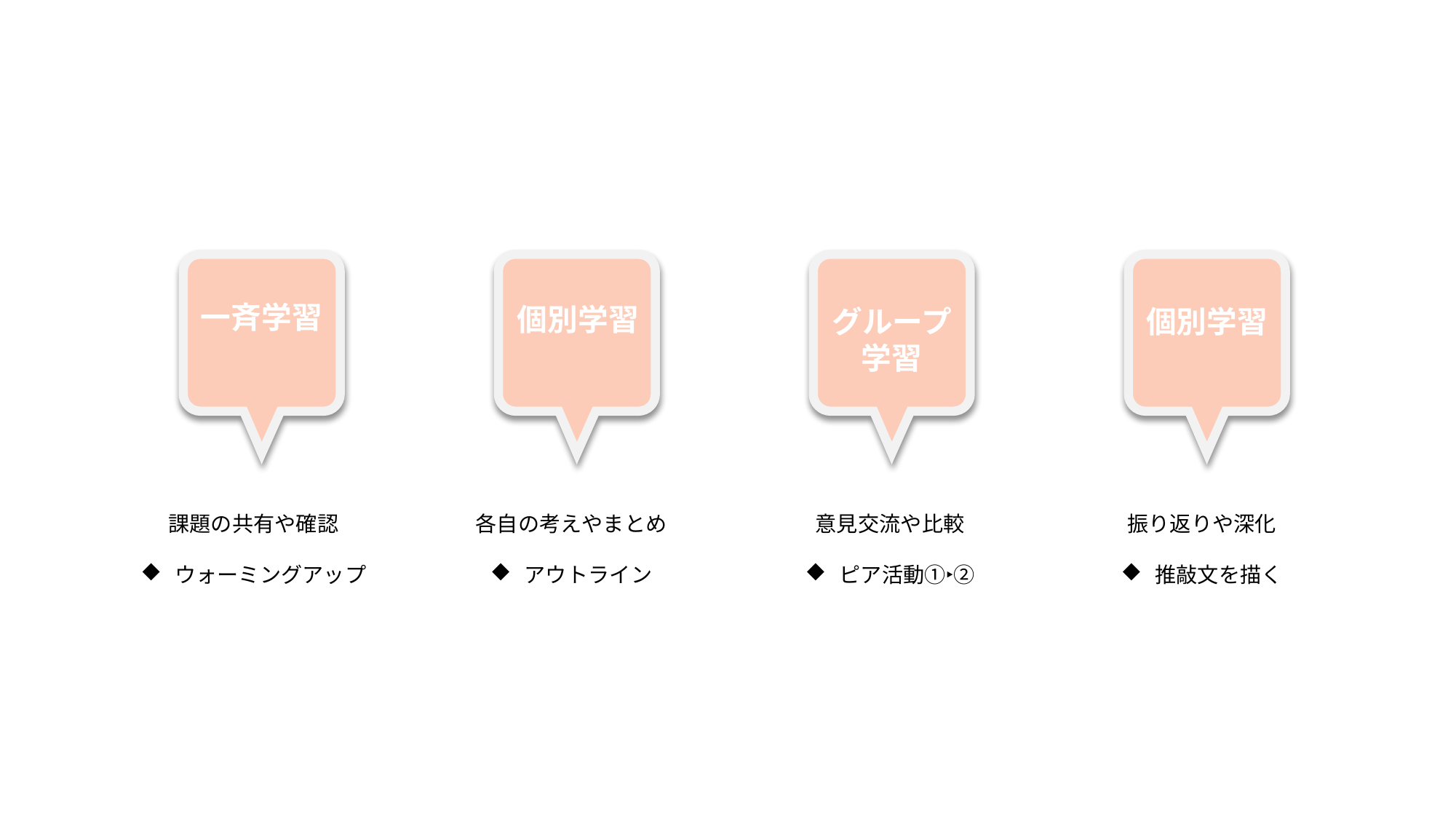

一斉学習
個別学習
グループ
学習
個別学習
課題の共有や確認
ウォーミングアップ
各自の考えやまとめ
アウトライン
意見交流や比較
ピア活動①‣②
振り返りや深化
推敲文を描く